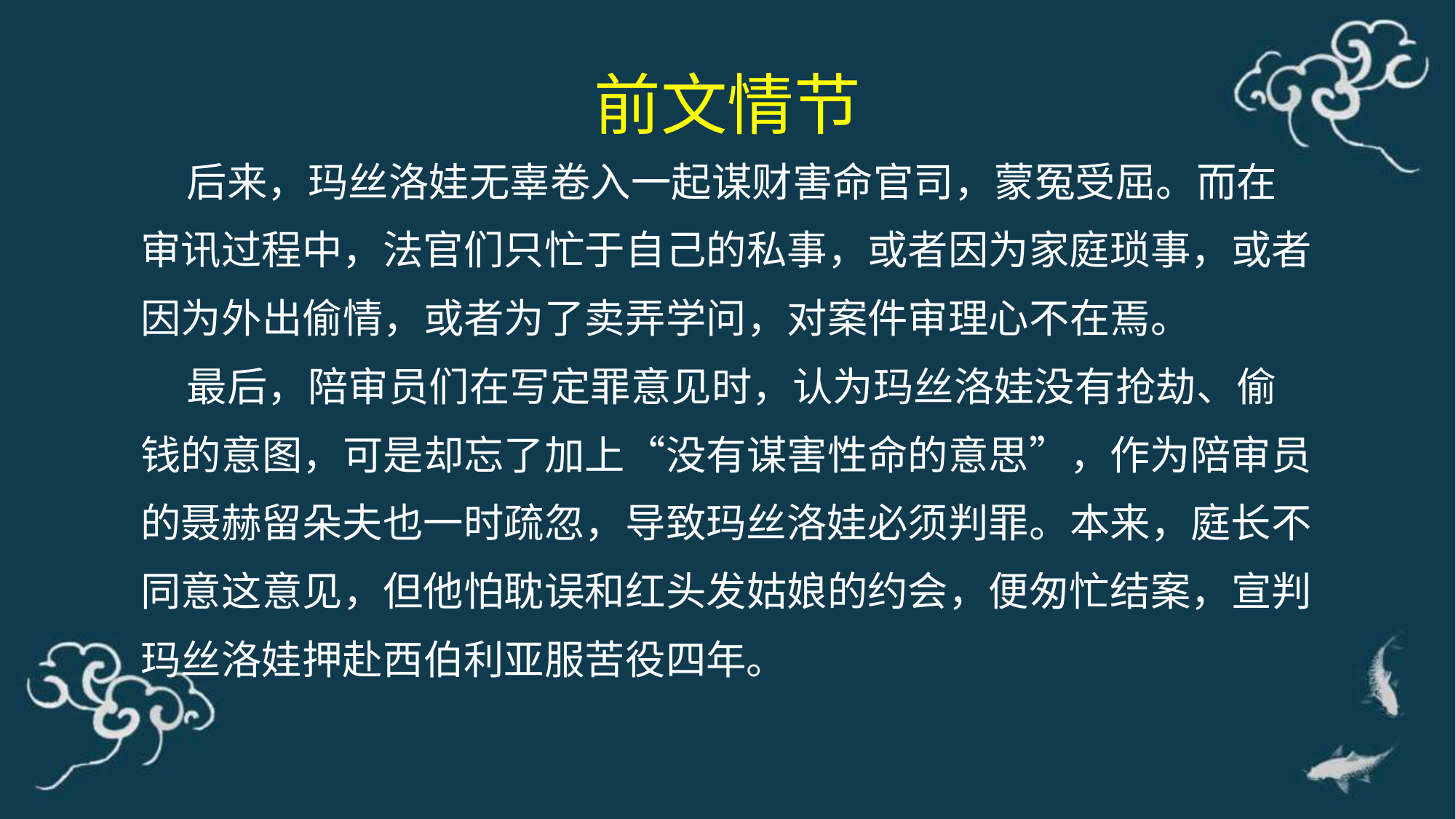

前文情节
    后来，玛丝洛娃无辜卷入一起谋财害命官司，蒙冤受屈。而在审讯过程中，法官们只忙于自己的私事，或者因为家庭琐事，或者因为外出偷情，或者为了卖弄学问，对案件审理心不在焉。
    最后，陪审员们在写定罪意见时，认为玛丝洛娃没有抢劫、偷钱的意图，可是却忘了加上“没有谋害性命的意思”，作为陪审员的聂赫留朵夫也一时疏忽，导致玛丝洛娃必须判罪。本来，庭长不同意这意见，但他怕耽误和红头发姑娘的约会，便匆忙结案，宣判玛丝洛娃押赴西伯利亚服苦役四年。